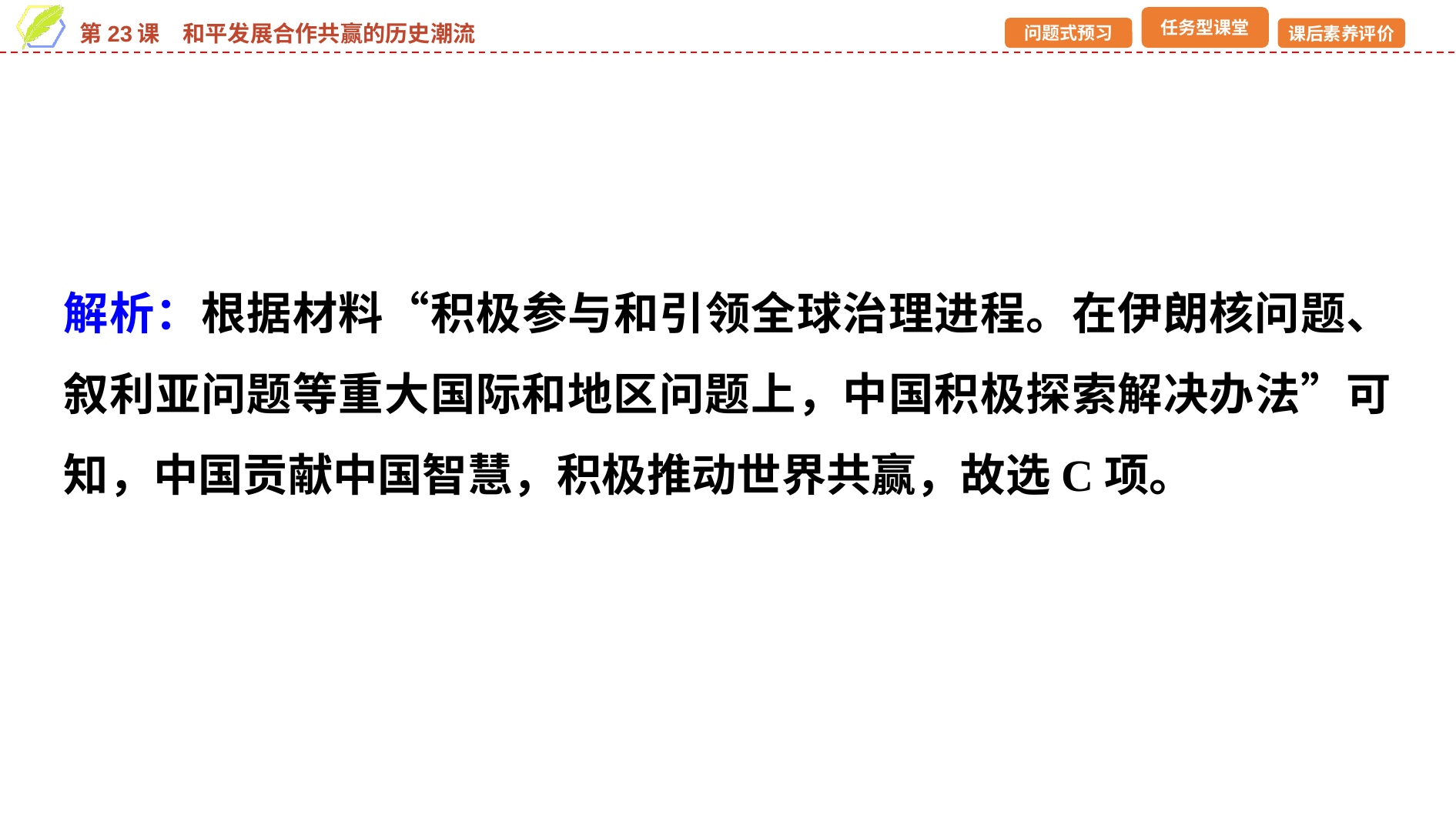

解析：根据材料“积极参与和引领全球治理进程。在伊朗核问题、叙利亚问题等重大国际和地区问题上，中国积极探索解决办法”可知，中国贡献中国智慧，积极推动世界共赢，故选C项。